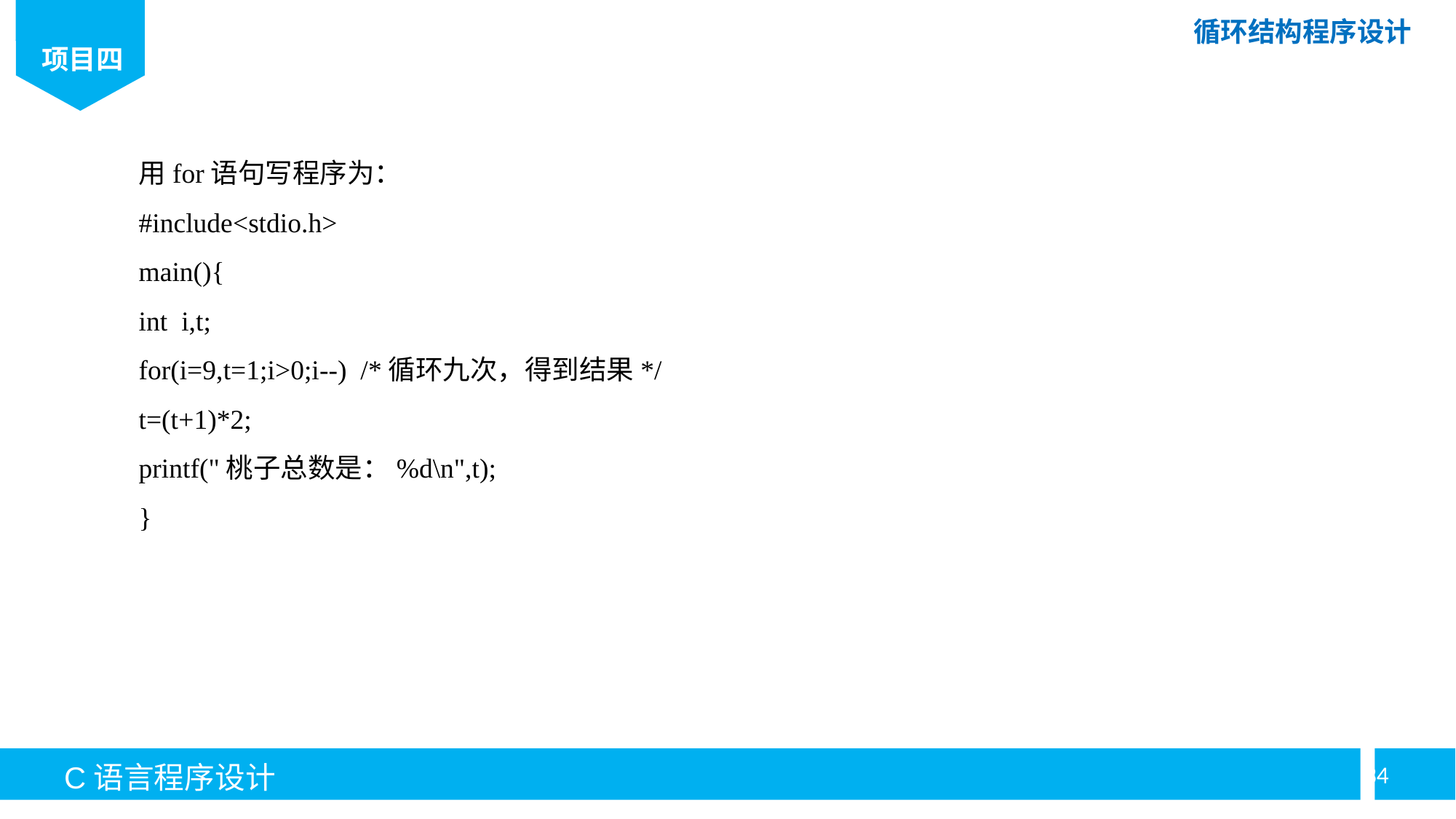

用for语句写程序为：
#include<stdio.h>
main(){
int  i,t;
for(i=9,t=1;i>0;i--)  /*循环九次，得到结果*/
t=(t+1)*2;
printf("桃子总数是：%d\n",t);
}